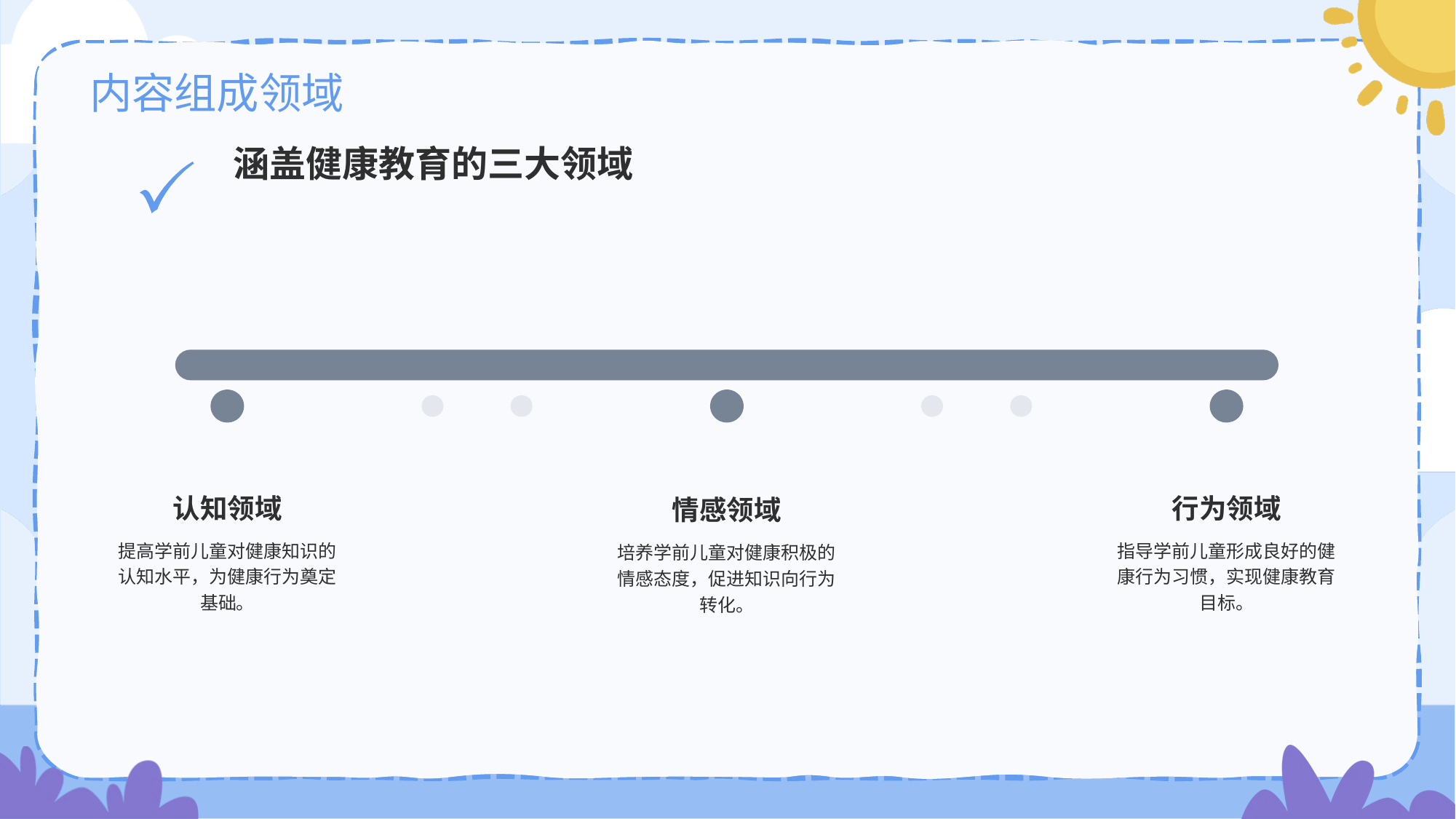

# 内容组成领域
涵盖健康教育的三大领域

认知领域
提高学前儿童对健康知识的认知水平，为健康行为奠定基础。

情感领域
培养学前儿童对健康积极的情感态度，促进知识向行为转化。

行为领域
指导学前儿童形成良好的健康行为习惯，实现健康教育目标。